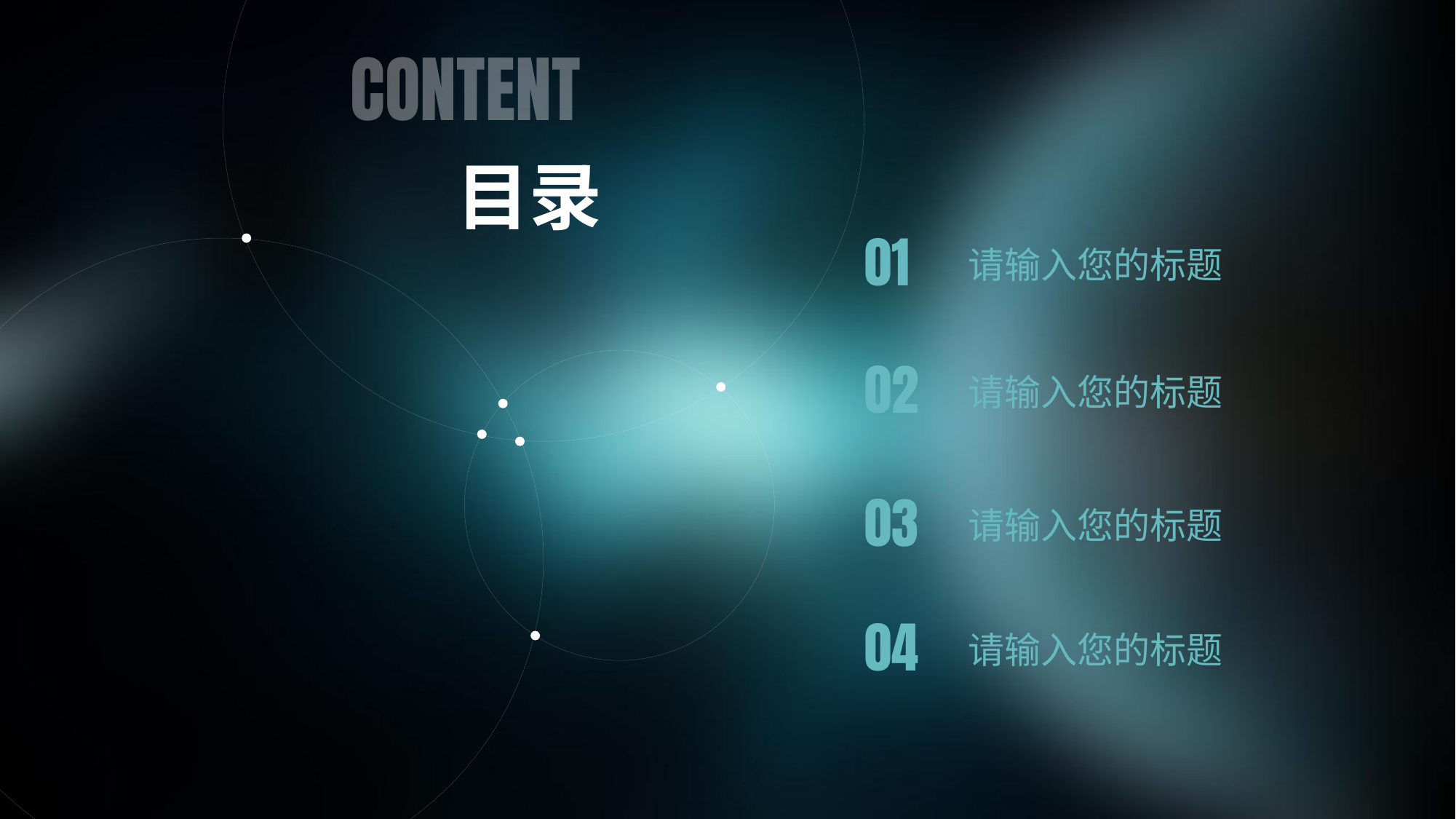

CONTENT
目录
01
请输入您的标题

02
请输入您的标题
03
请输入您的标题
04
请输入您的标题